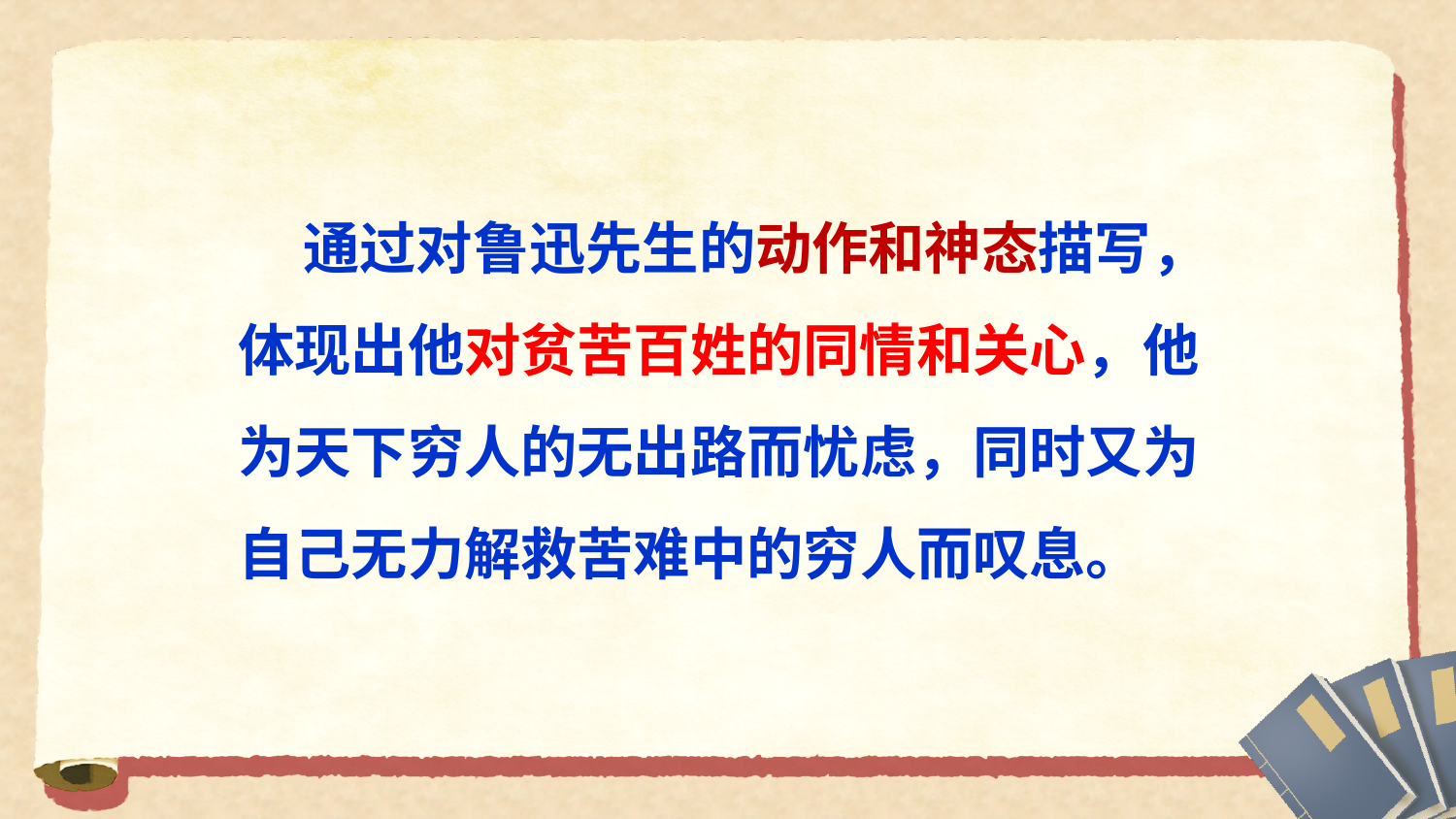

通过对鲁迅先生的动作和神态描写，体现出他对贫苦百姓的同情和关心，他为天下穷人的无出路而忧虑，同时又为自己无力解救苦难中的穷人而叹息。